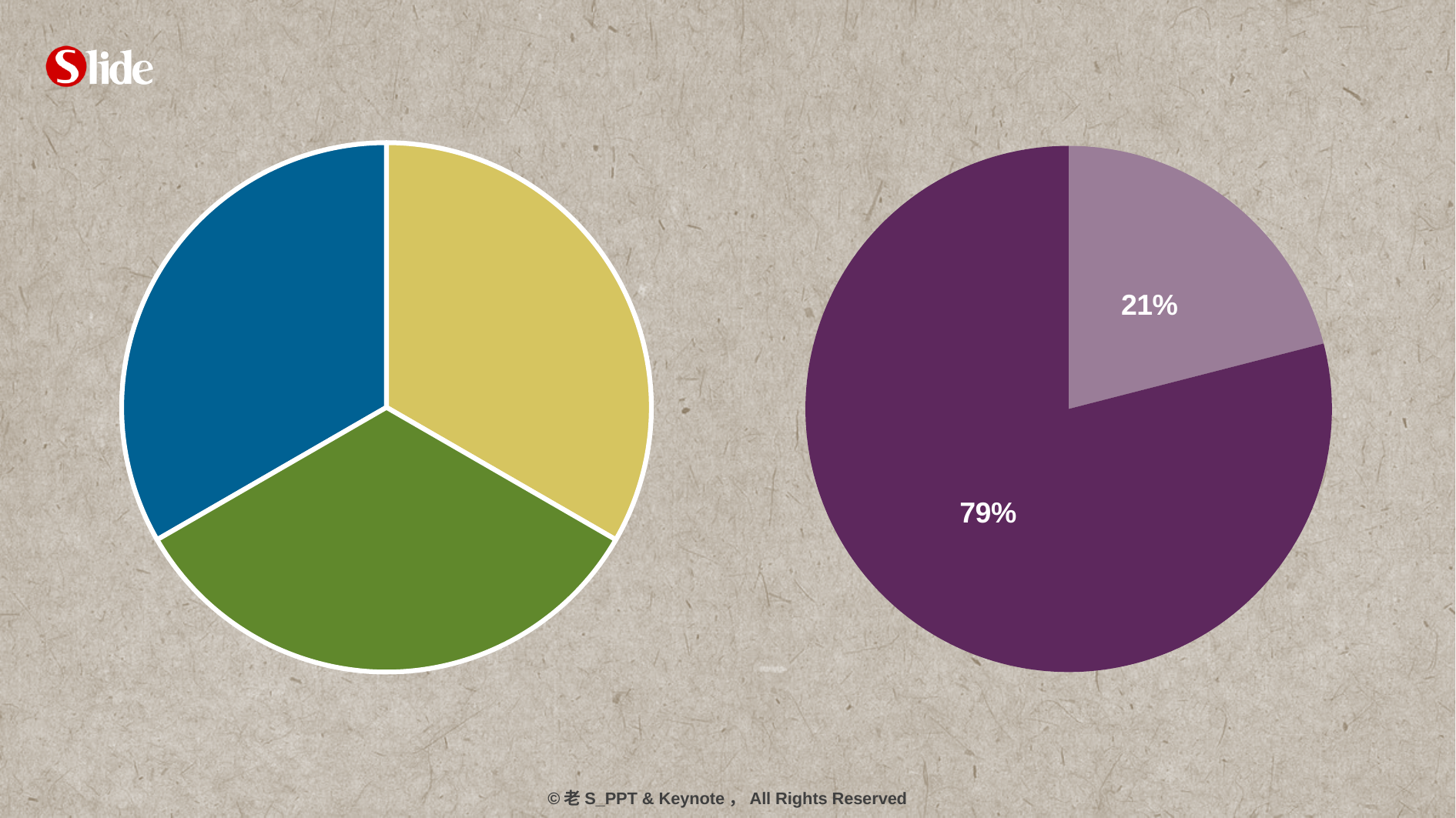

### Chart

| Category | 销售额 |
|---|---|
| 第一季度 | 1.0 |
| 第二季度 | 1.0 |
| 第三季度 | 1.0 |

### Chart

| Category | 列1 |
|---|---|
| A | 21.0 |
| B | 79.0 |